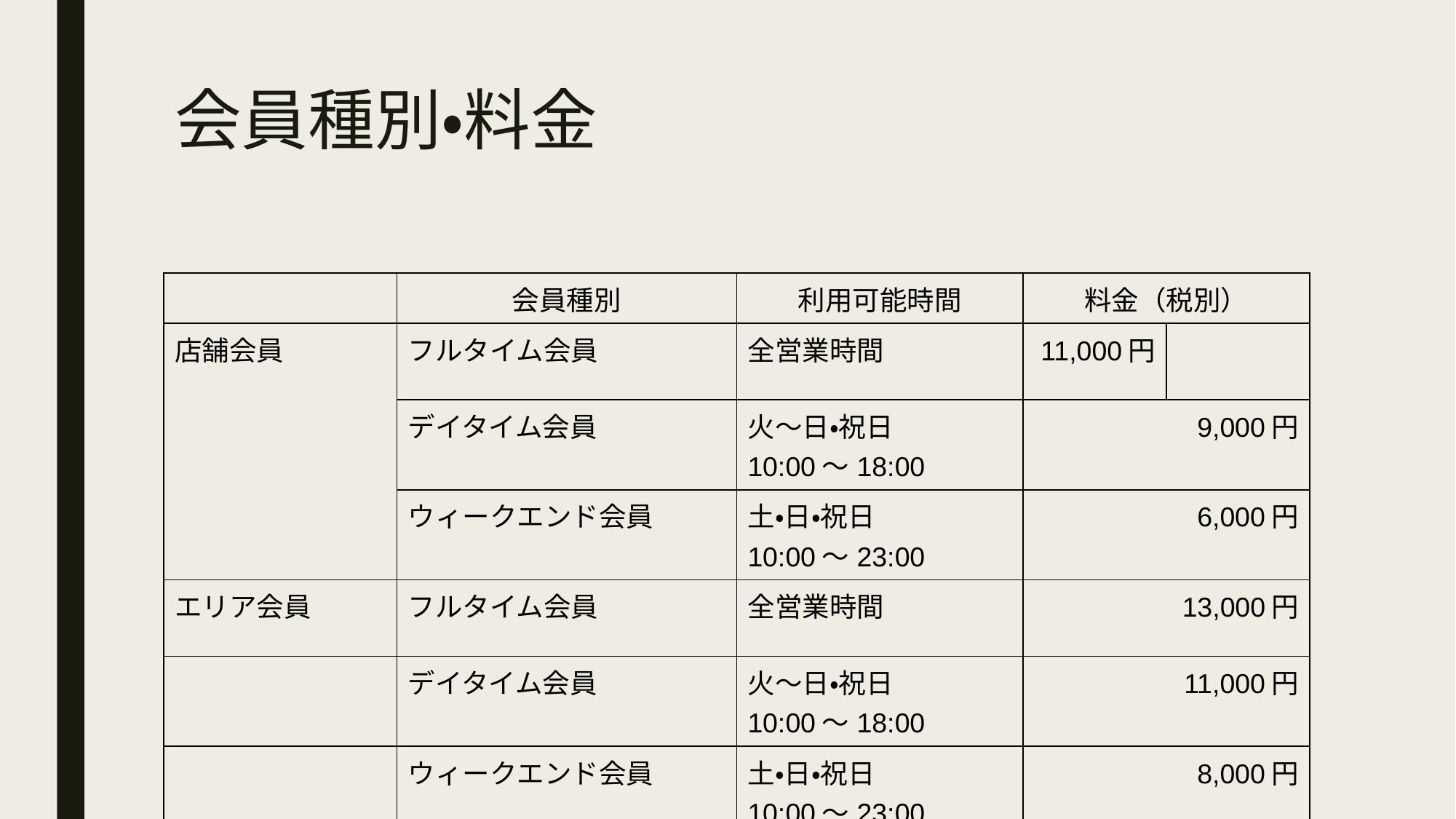

# 会員種別・料金
|  | 会員種別 | 利用可能時間 | 料金（税別） |  |
| --- | --- | --- | --- | --- |
| 店舗会員 | フルタイム会員 | 全営業時間 | 11,000円 |  |
|  | デイタイム会員 | 火～日・祝日 10:00～18:00 | 9,000円 |  |
|  | ウィークエンド会員 | 土・日・祝日 10:00～23:00 | 6,000円 |  |
| エリア会員 | フルタイム会員 | 全営業時間 | 13,000円 |  |
|  | デイタイム会員 | 火～日・祝日 10:00～18:00 | 11,000円 |  |
|  | ウィークエンド会員 | 土・日・祝日 10:00～23:00 | 8,000円 |  |